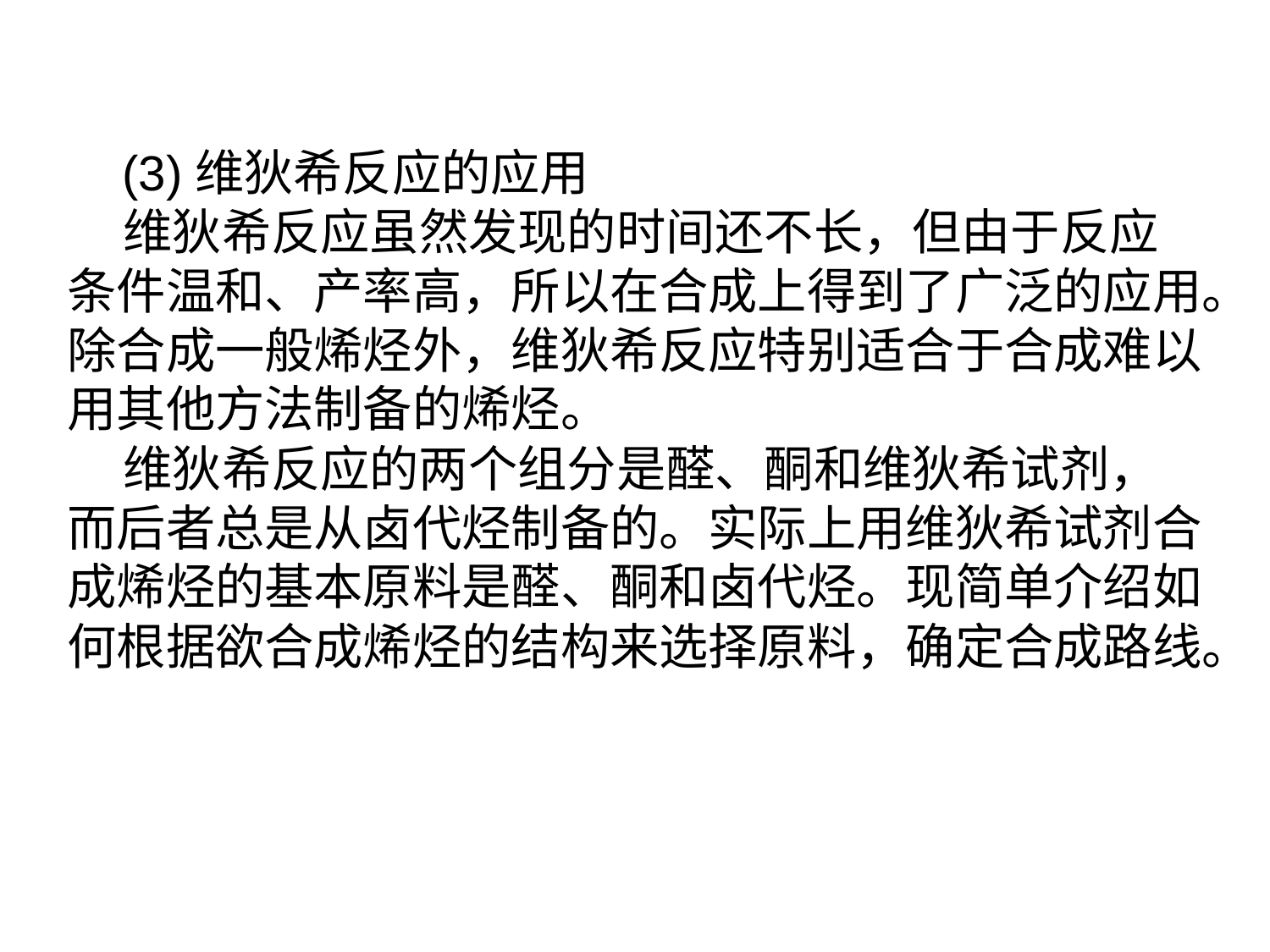

(3)维狄希反应的应用
    维狄希反应虽然发现的时间还不长，但由于反应条件温和、产率高，所以在合成上得到了广泛的应用。除合成一般烯烃外，维狄希反应特别适合于合成难以用其他方法制备的烯烃。
    维狄希反应的两个组分是醛、酮和维狄希试剂，而后者总是从卤代烃制备的。实际上用维狄希试剂合成烯烃的基本原料是醛、酮和卤代烃。现简单介绍如何根据欲合成烯烃的结构来选择原料，确定合成路线。